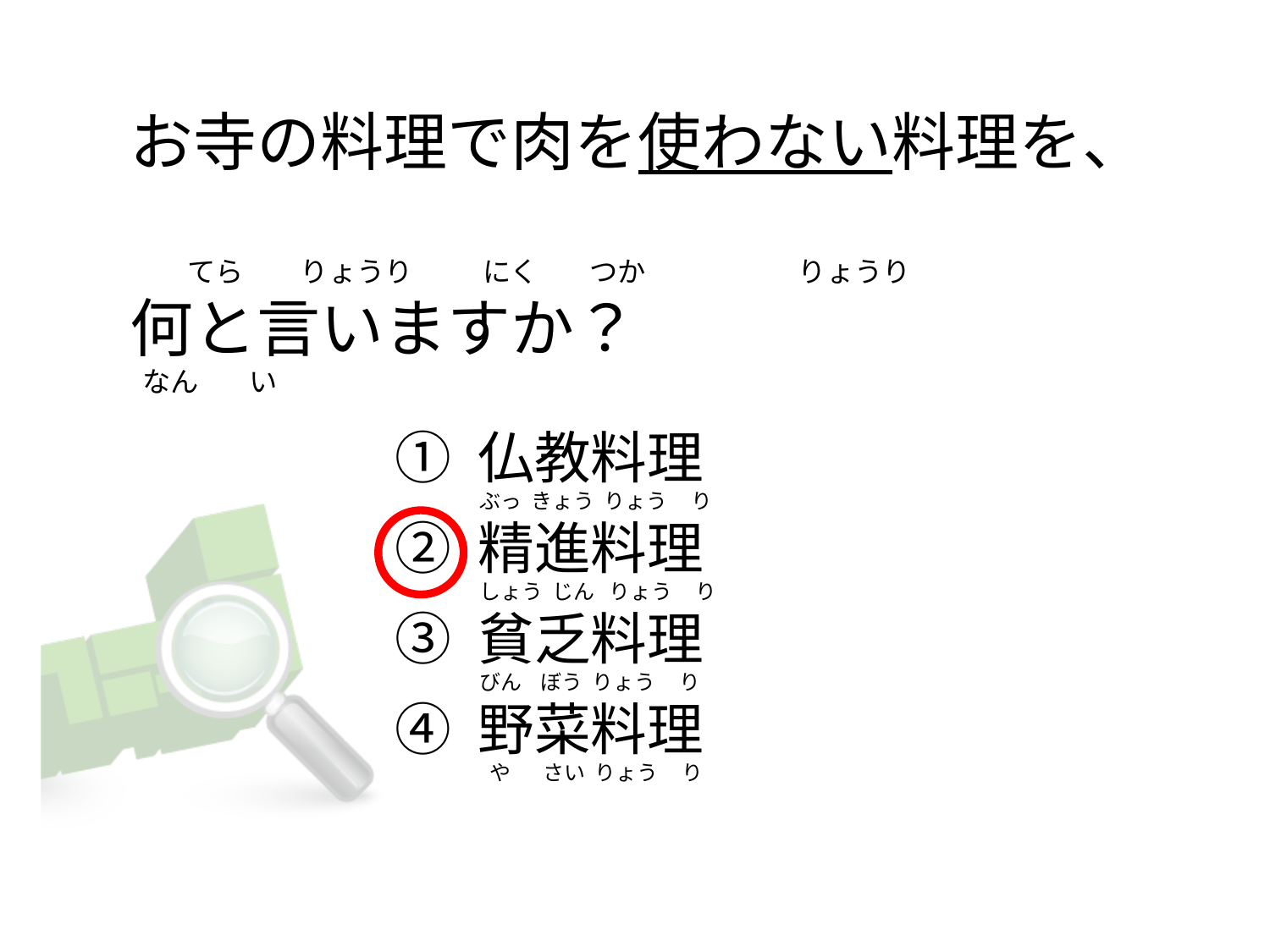

# お寺の料理で肉を使わない料理を、          てら         りょうり           にく        つか                        りょうり 何と言いますか？  なん        い
① 仏教料理
② 精進料理
③ 貧乏料理
④ 野菜料理
ぶっ  きょう  りょう     り

しょう  じん   りょう     り
びん    ぼう  りょう     り
 や       さい  りょう     り